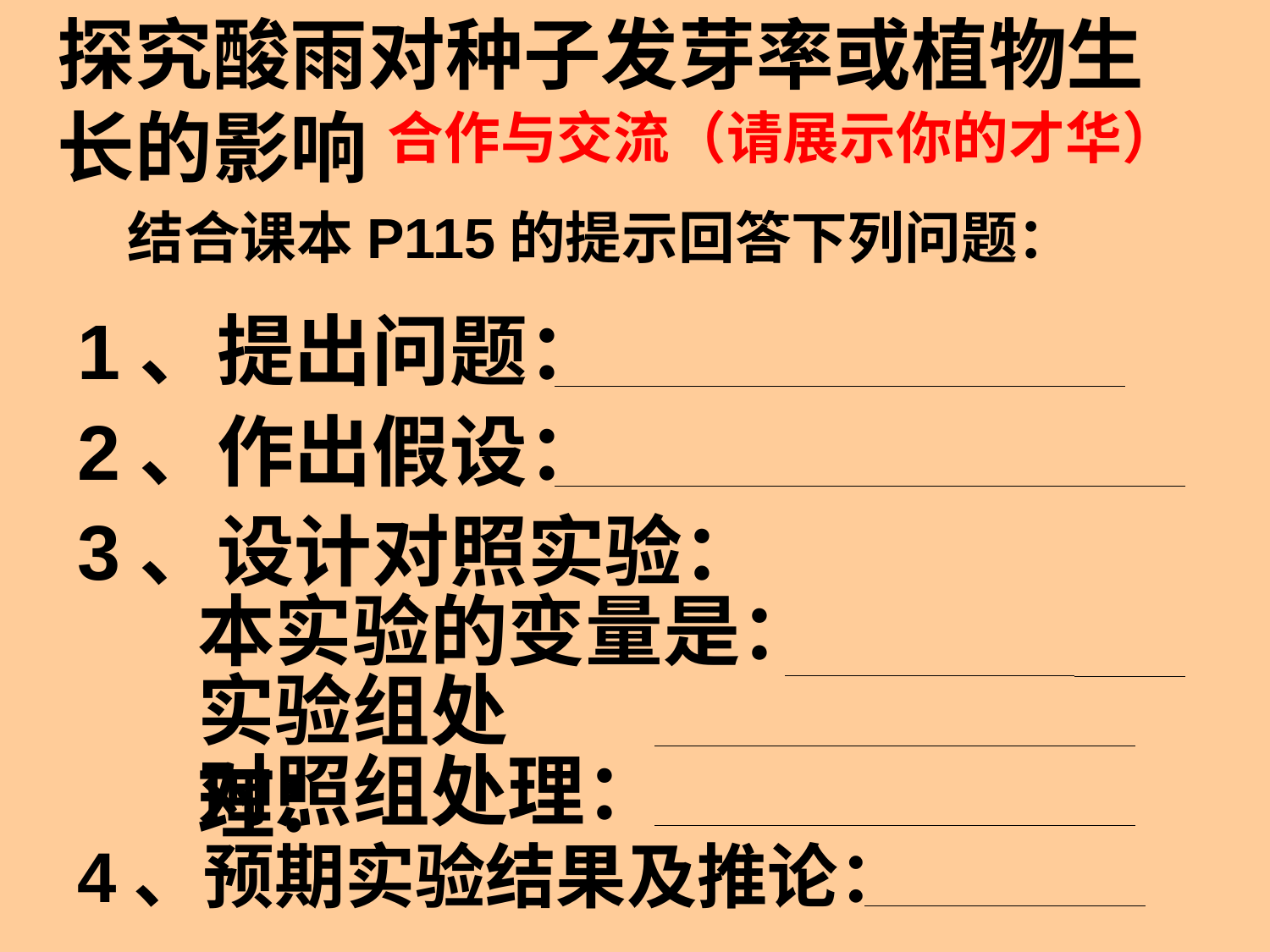

探究酸雨对种子发芽率或植物生长的影响
合作与交流（请展示你的才华）
结合课本P115的提示回答下列问题：
1、提出问题：

2、作出假设：

3、设计对照实验：
本实验的变量是：
实验组处理：

对照组处理：

4、预期实验结果及推论：